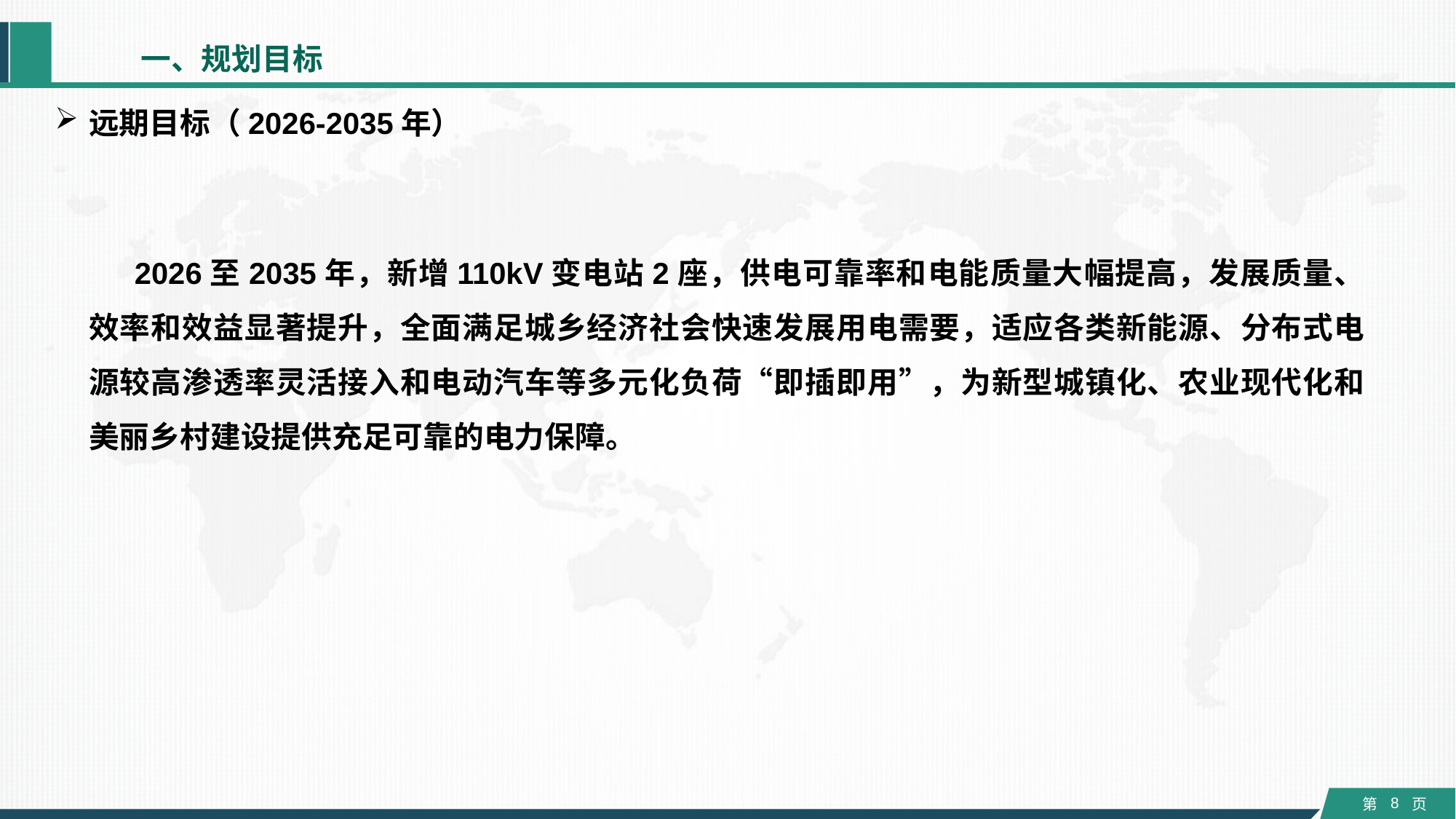

一、规划目标
远期目标（2026-2035年）
2026至2035年，新增110kV变电站2座，供电可靠率和电能质量大幅提高，发展质量、效率和效益显著提升，全面满足城乡经济社会快速发展用电需要，适应各类新能源、分布式电源较高渗透率灵活接入和电动汽车等多元化负荷“即插即用”，为新型城镇化、农业现代化和美丽乡村建设提供充足可靠的电力保障。